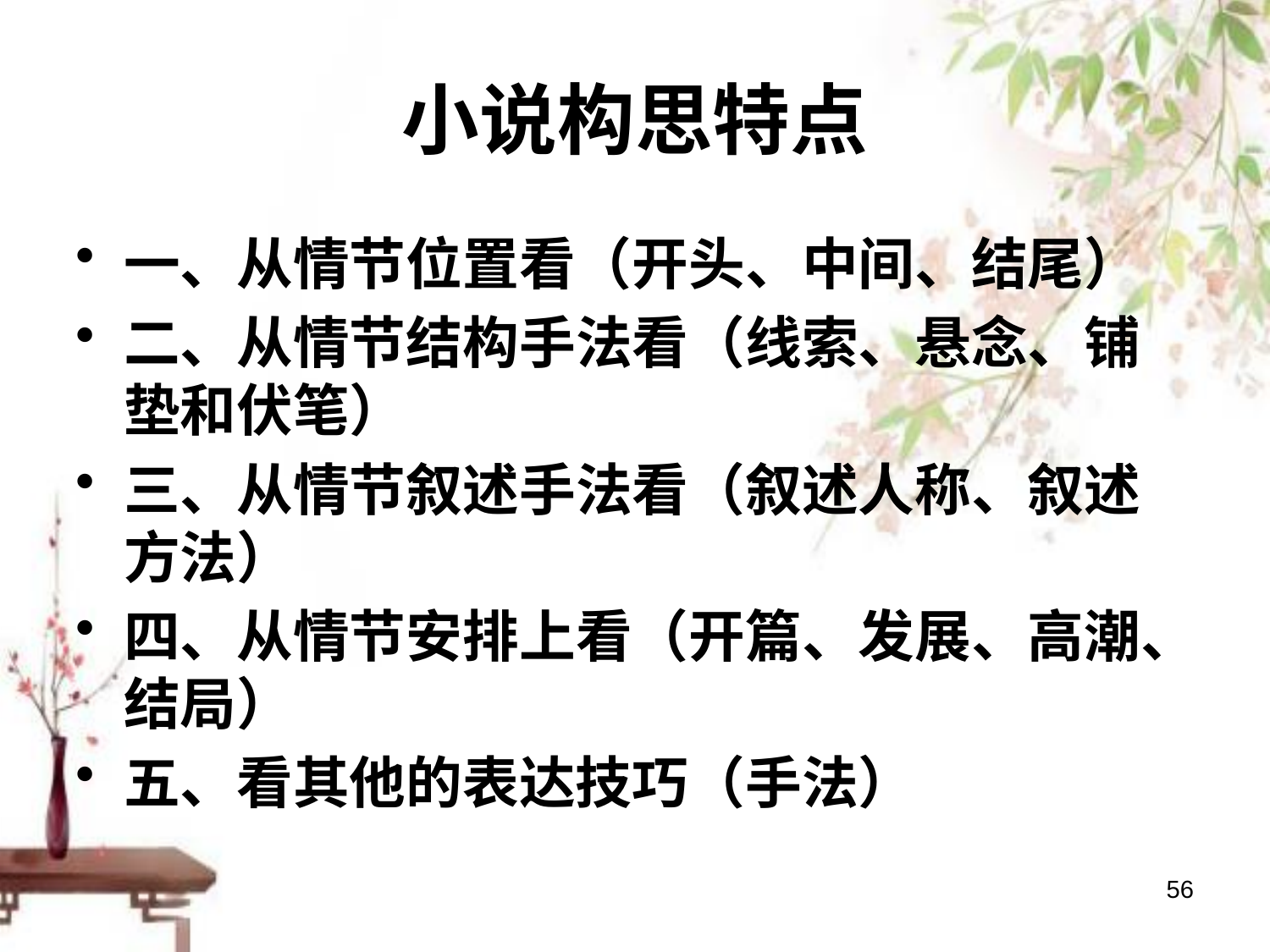

# 小说构思特点
一、从情节位置看（开头、中间、结尾）
二、从情节结构手法看（线索、悬念、铺垫和伏笔）
三、从情节叙述手法看（叙述人称、叙述方法）
四、从情节安排上看（开篇、发展、高潮、结局）
五、看其他的表达技巧（手法）

56